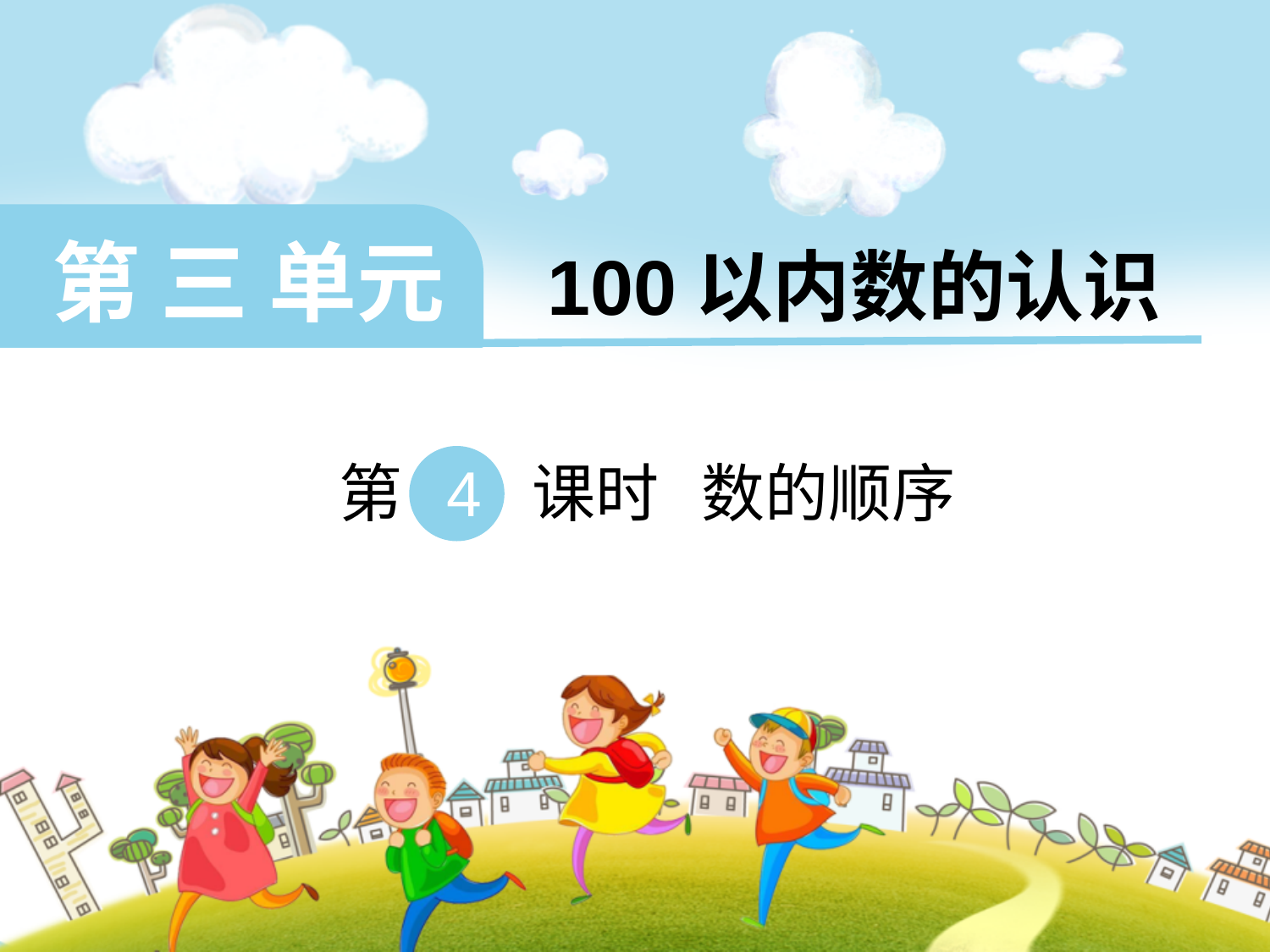

第 三 单元    100以内数的认识

  第  4  课时   数的顺序